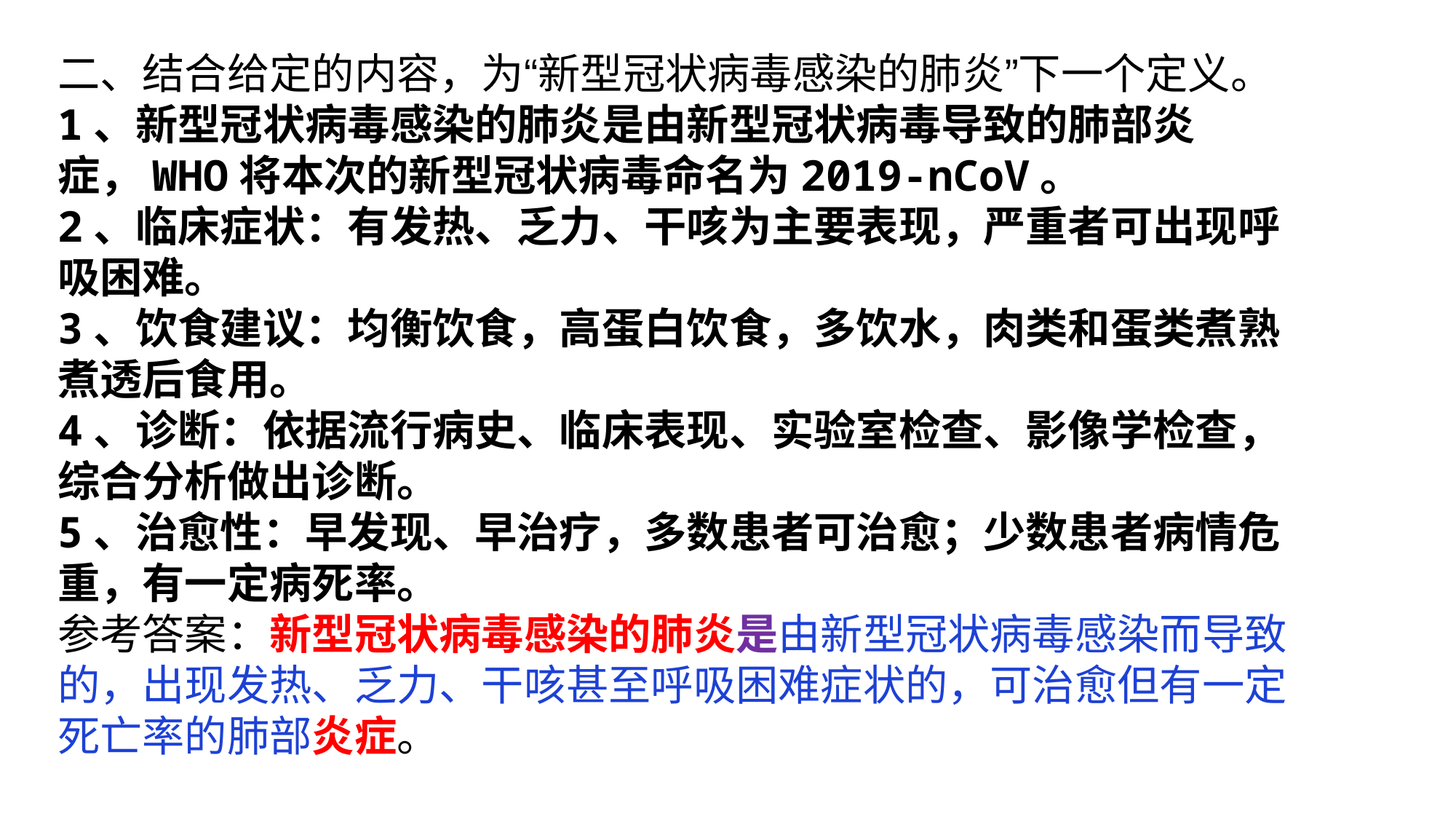

二、结合给定的内容，为“新型冠状病毒感染的肺炎”下一个定义。
1、新型冠状病毒感染的肺炎是由新型冠状病毒导致的肺部炎症，WHO将本次的新型冠状病毒命名为2019-nCoV。
2、临床症状：有发热、乏力、干咳为主要表现，严重者可出现呼吸困难。
3、饮食建议：均衡饮食，高蛋白饮食，多饮水，肉类和蛋类煮熟煮透后食用。
4、诊断：依据流行病史、临床表现、实验室检查、影像学检查，综合分析做出诊断。
5、治愈性：早发现、早治疗，多数患者可治愈；少数患者病情危重，有一定病死率。
参考答案：新型冠状病毒感染的肺炎是由新型冠状病毒感染而导致的，出现发热、乏力、干咳甚至呼吸困难症状的，可治愈但有一定死亡率的肺部炎症。